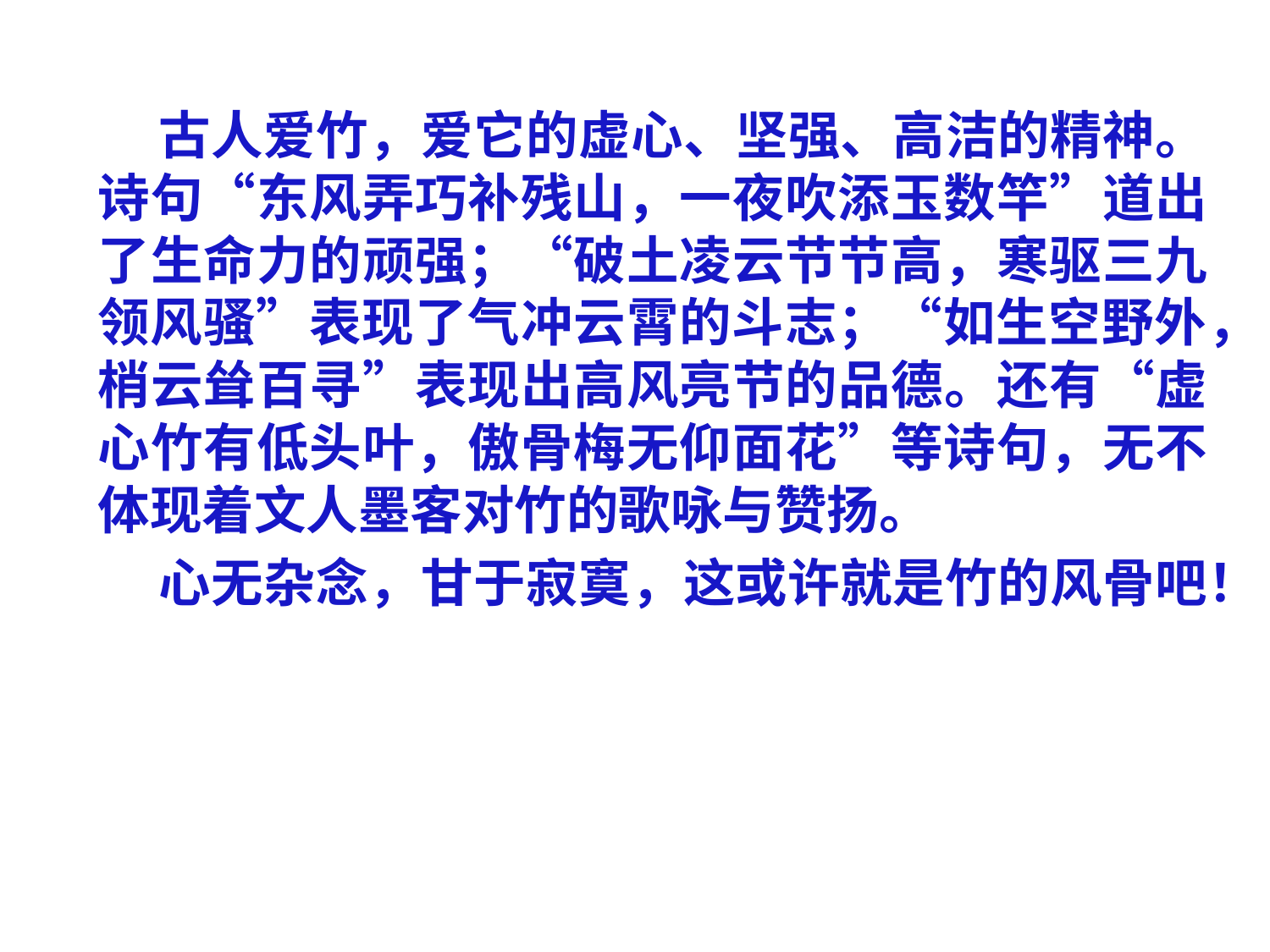

古人爱竹，爱它的虚心、坚强、高洁的精神。诗句“东风弄巧补残山，一夜吹添玉数竿”道出了生命力的顽强；“破土凌云节节高，寒驱三九领风骚”表现了气冲云霄的斗志；“如生空野外，梢云耸百寻”表现出高风亮节的品德。还有“虚心竹有低头叶，傲骨梅无仰面花”等诗句，无不体现着文人墨客对竹的歌咏与赞扬。
    心无杂念，甘于寂寞，这或许就是竹的风骨吧！